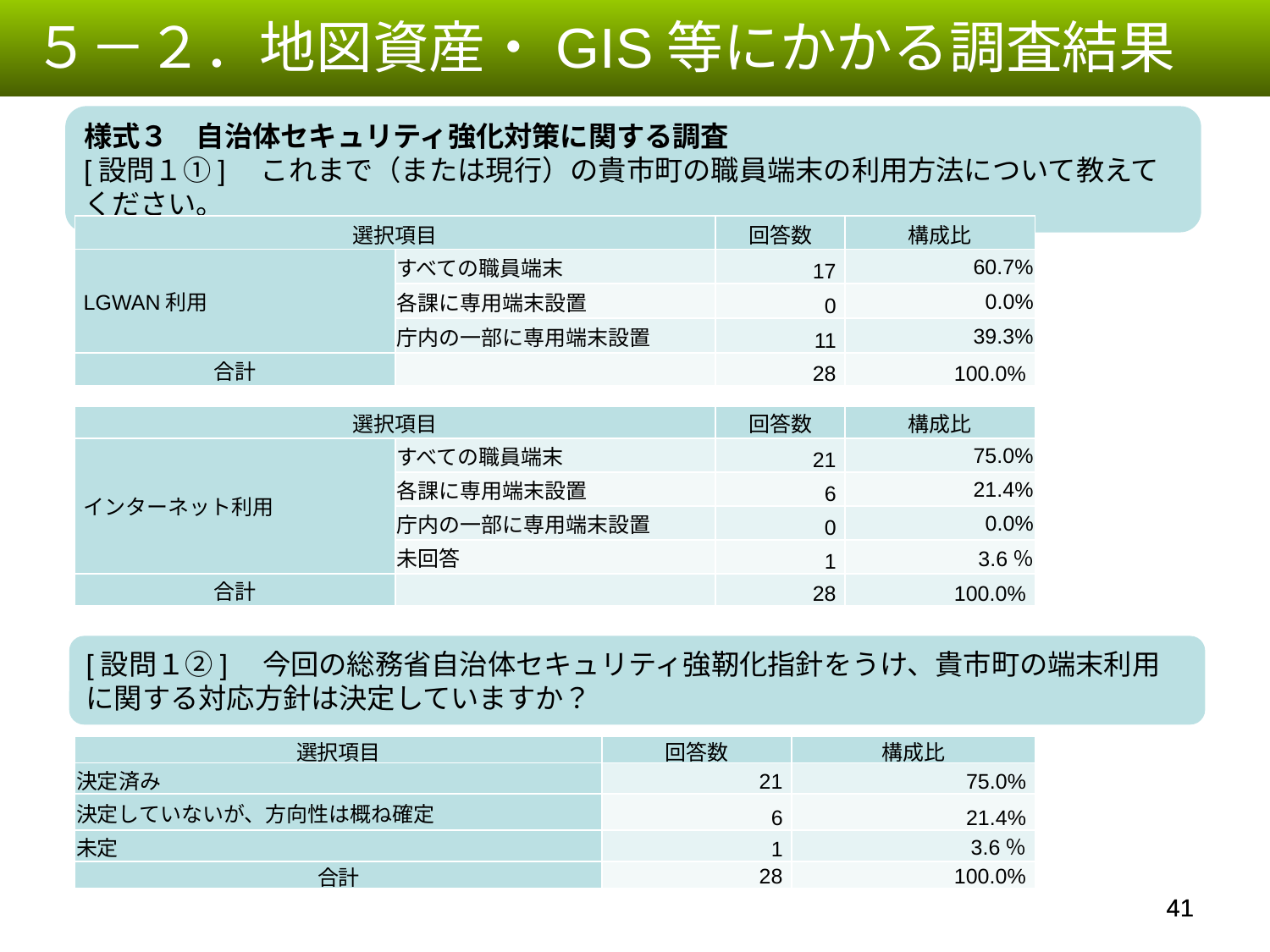

５－２．地図資産・GIS等にかかる調査結果
様式３　自治体セキュリティ強化対策に関する調査
[設問１①]　これまで（または現行）の貴市町の職員端末の利用方法について教えてください。
| 選択項目 |  | 回答数 | 構成比 |
| --- | --- | --- | --- |
| LGWAN利用 | すべての職員端末 | 17 | 60.7% |
|  | 各課に専用端末設置 | 0 | 0.0% |
|  | 庁内の一部に専用端末設置 | 11 | 39.3% |
| 合計 |  | 28 | 100.0% |
| 選択項目 |  | 回答数 | 構成比 |
| --- | --- | --- | --- |
| インターネット利用 | すべての職員端末 | 21 | 75.0% |
|  | 各課に専用端末設置 | 6 | 21.4% |
|  | 庁内の一部に専用端末設置 | 0 | 0.0% |
|  | 未回答 | 1 | 3.6％ |
| 合計 |  | 28 | 100.0% |
[設問１②]　今回の総務省自治体セキュリティ強靭化指針をうけ、貴市町の端末利用に関する対応方針は決定していますか？
| 選択項目 | 回答数 | 構成比 |
| --- | --- | --- |
| 決定済み | 21 | 75.0% |
| 決定していないが、方向性は概ね確定 | 6 | 21.4% |
| 未定 | 1 | 3.6％ |
| 合計 | 28 | 100.0% |
41
41